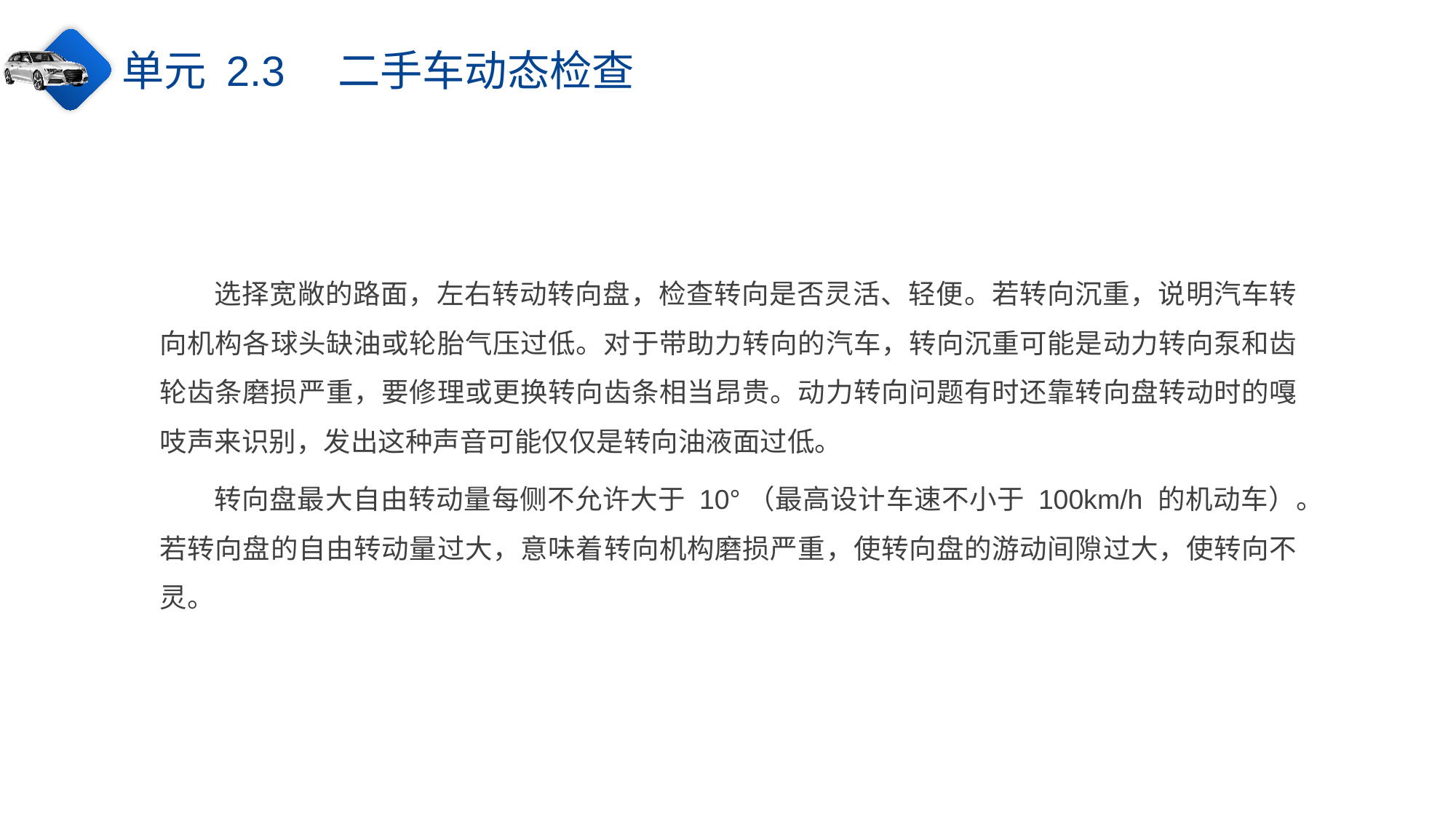

单元 2.3　二手车动态检查
选择宽敞的路面，左右转动转向盘，检查转向是否灵活、轻便。若转向沉重，说明汽车转向机构各球头缺油或轮胎气压过低。对于带助力转向的汽车，转向沉重可能是动力转向泵和齿轮齿条磨损严重，要修理或更换转向齿条相当昂贵。动力转向问题有时还靠转向盘转动时的嘎吱声来识别，发出这种声音可能仅仅是转向油液面过低。
转向盘最大自由转动量每侧不允许大于 10°（最高设计车速不小于 100km/h 的机动车）。若转向盘的自由转动量过大，意味着转向机构磨损严重，使转向盘的游动间隙过大，使转向不灵。